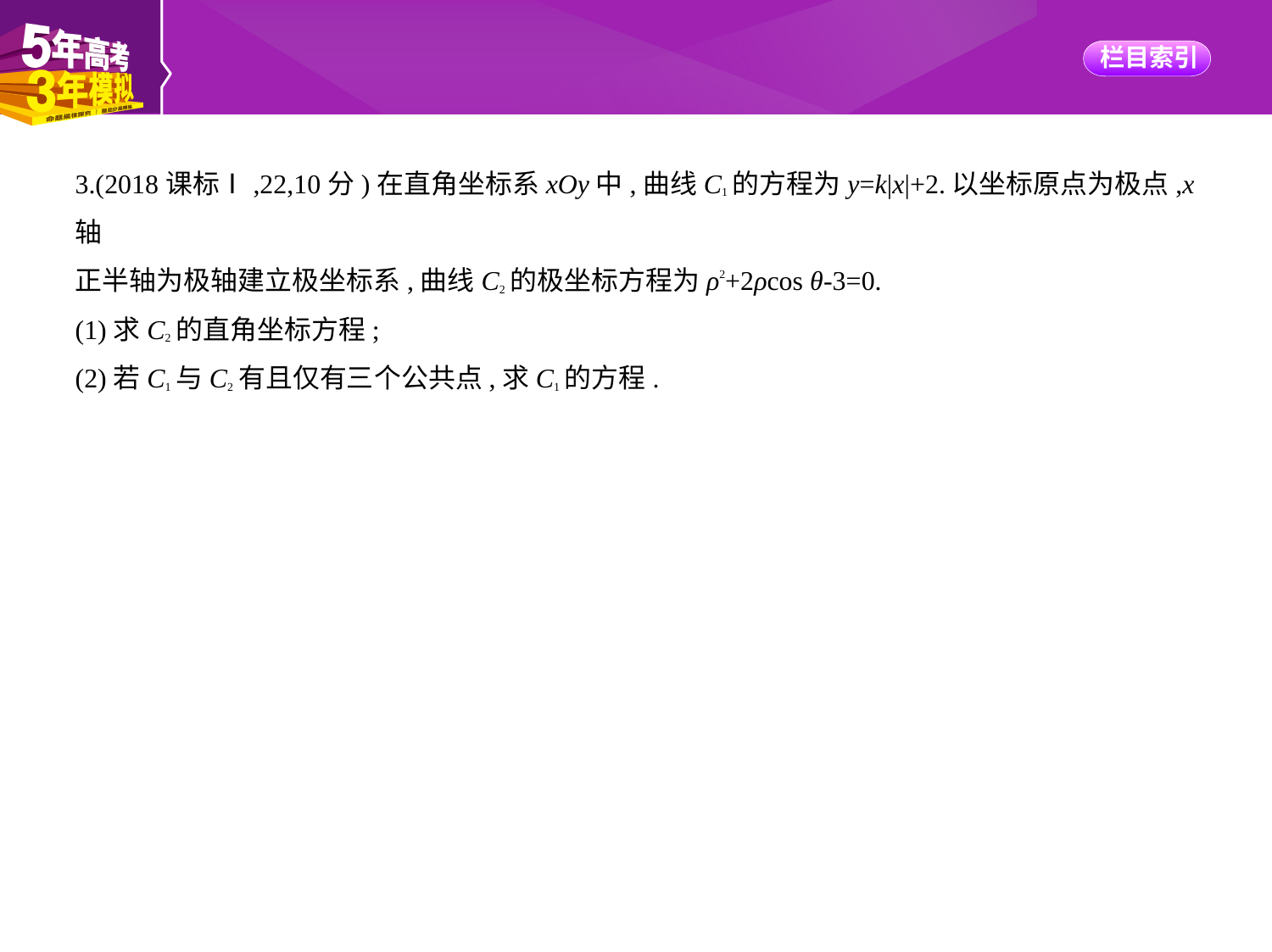

3.(2018课标Ⅰ,22,10分)在直角坐标系xOy中,曲线C1的方程为y=k|x|+2.以坐标原点为极点,x轴
正半轴为极轴建立极坐标系,曲线C2的极坐标方程为ρ2+2ρcos θ-3=0.
(1)求C2的直角坐标方程;
(2)若C1与C2有且仅有三个公共点,求C1的方程.